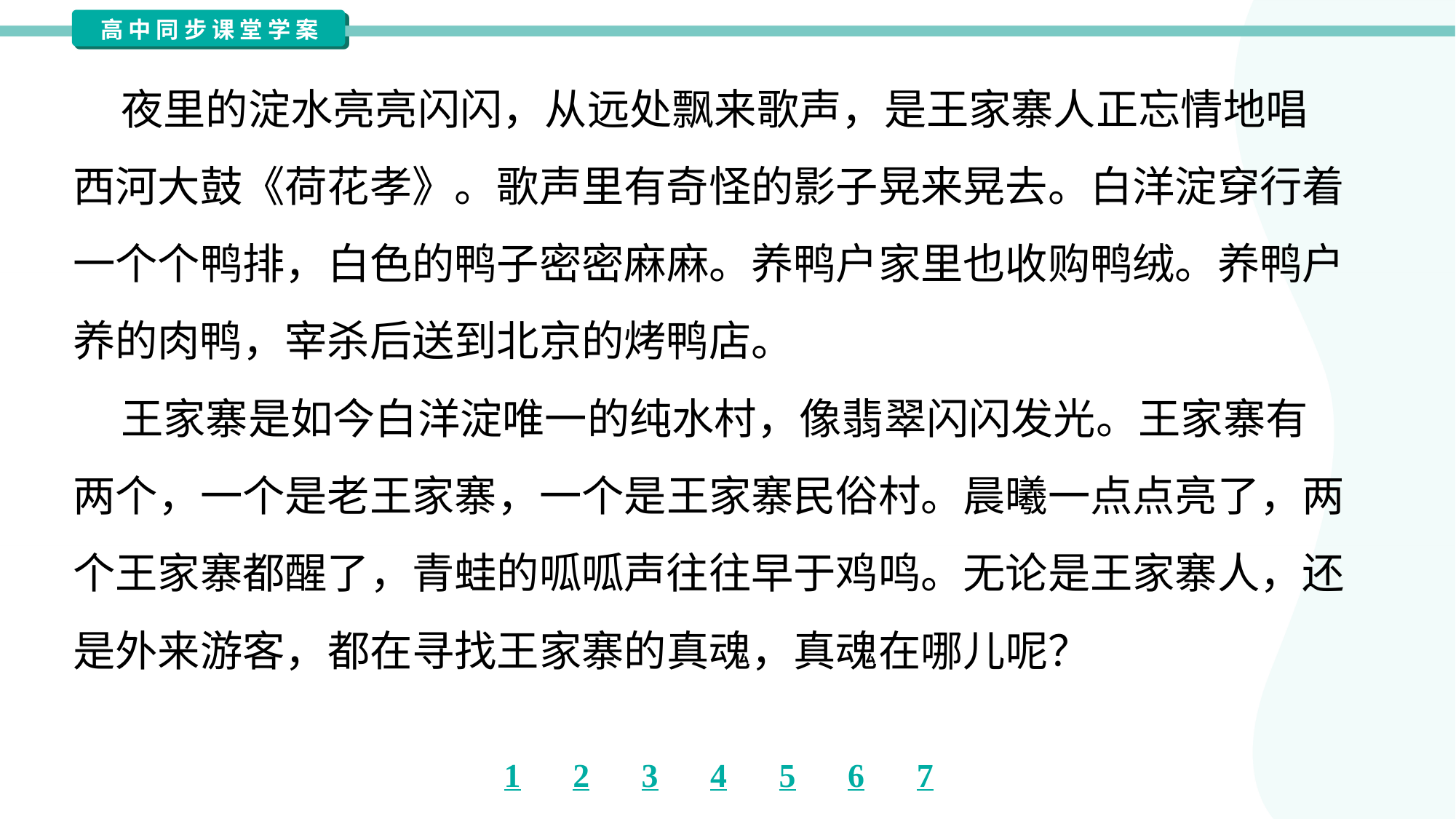

夜里的淀水亮亮闪闪，从远处飘来歌声，是王家寨人正忘情地唱
西河大鼓《荷花孝》。歌声里有奇怪的影子晃来晃去。白洋淀穿行着
一个个鸭排，白色的鸭子密密麻麻。养鸭户家里也收购鸭绒。养鸭户
养的肉鸭，宰杀后送到北京的烤鸭店。
    王家寨是如今白洋淀唯一的纯水村，像翡翠闪闪发光。王家寨有
两个，一个是老王家寨，一个是王家寨民俗村。晨曦一点点亮了，两
个王家寨都醒了，青蛙的呱呱声往往早于鸡鸣。无论是王家寨人，还
是外来游客，都在寻找王家寨的真魂，真魂在哪儿呢？